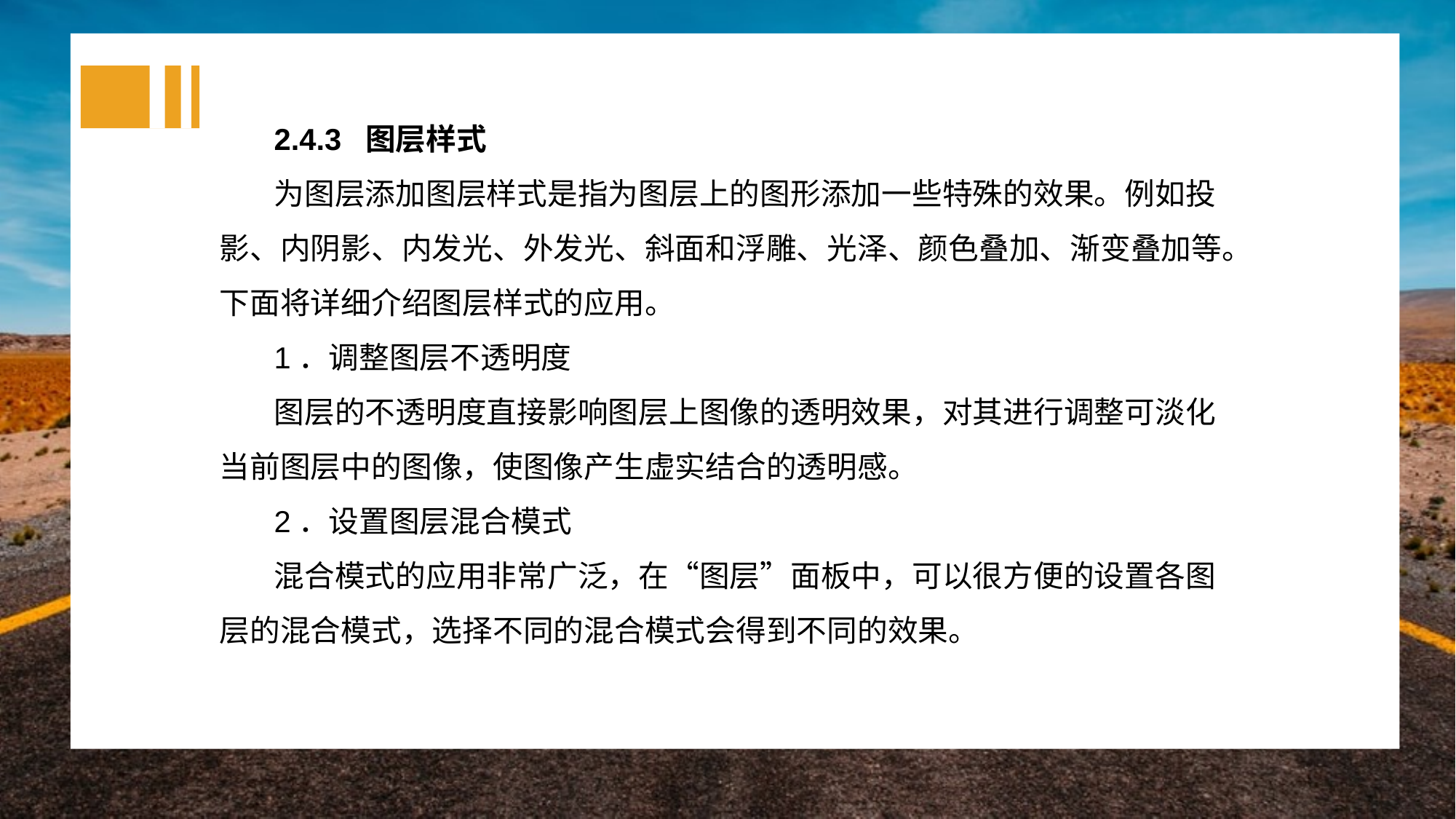

2.4.3  图层样式
为图层添加图层样式是指为图层上的图形添加一些特殊的效果。例如投影、内阴影、内发光、外发光、斜面和浮雕、光泽、颜色叠加、渐变叠加等。下面将详细介绍图层样式的应用。
1．调整图层不透明度
图层的不透明度直接影响图层上图像的透明效果，对其进行调整可淡化当前图层中的图像，使图像产生虚实结合的透明感。
2．设置图层混合模式
混合模式的应用非常广泛，在“图层”面板中，可以很方便的设置各图层的混合模式，选择不同的混合模式会得到不同的效果。